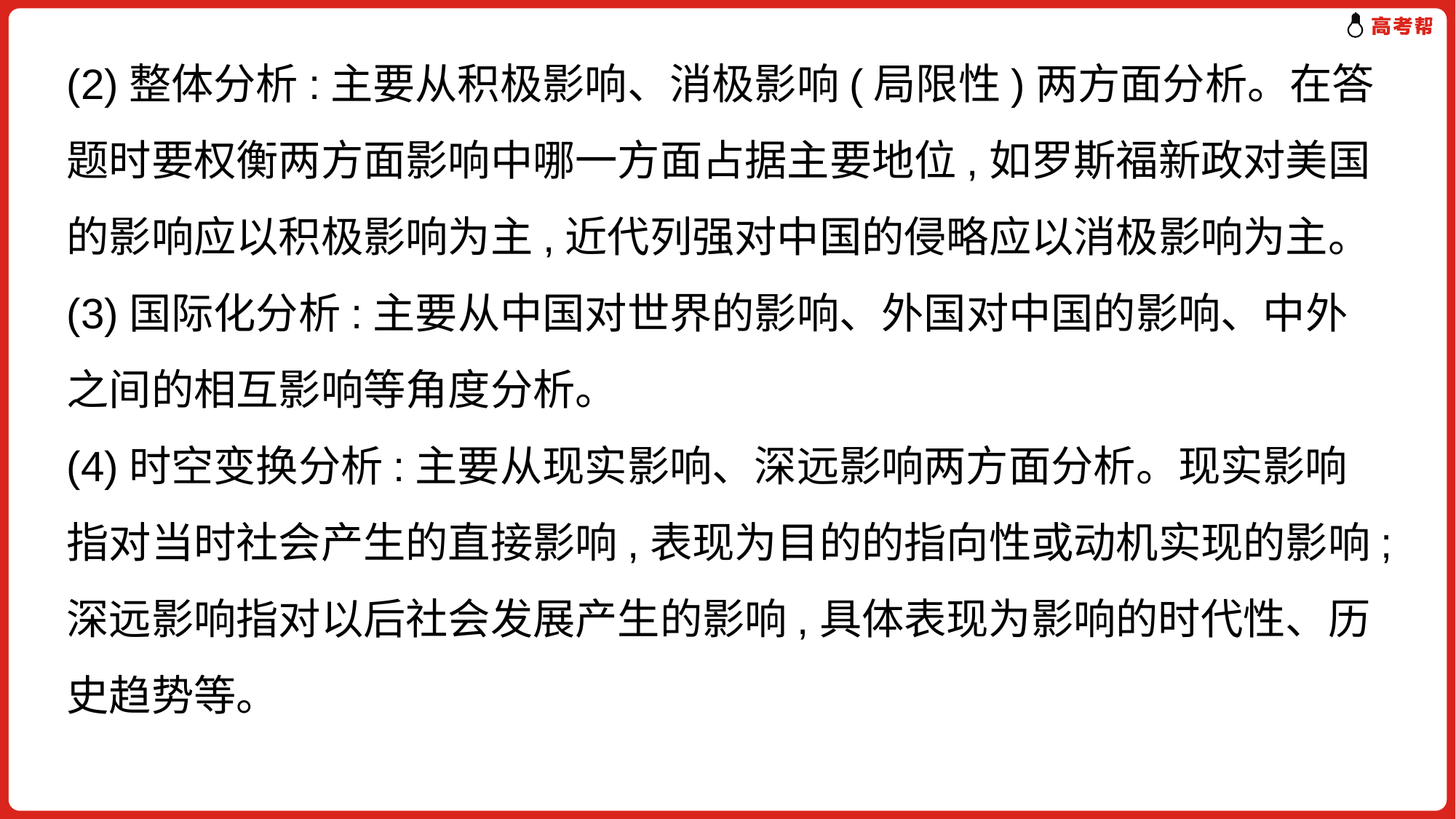

(2)整体分析:主要从积极影响、消极影响(局限性)两方面分析。在答题时要权衡两方面影响中哪一方面占据主要地位,如罗斯福新政对美国的影响应以积极影响为主,近代列强对中国的侵略应以消极影响为主。
(3)国际化分析:主要从中国对世界的影响、外国对中国的影响、中外之间的相互影响等角度分析。
(4)时空变换分析:主要从现实影响、深远影响两方面分析。现实影响指对当时社会产生的直接影响,表现为目的的指向性或动机实现的影响;深远影响指对以后社会发展产生的影响,具体表现为影响的时代性、历史趋势等。